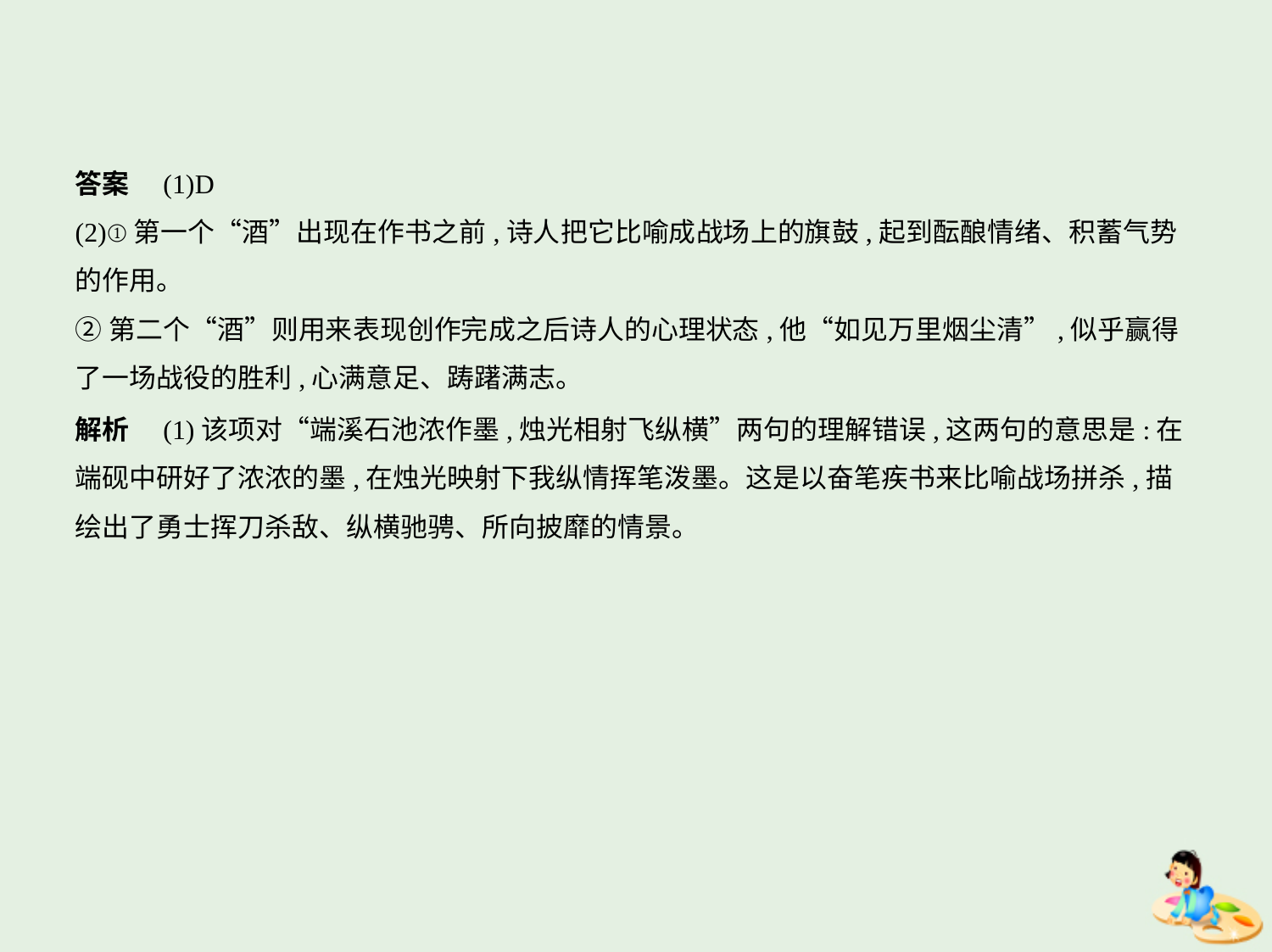

答案　(1)D
(2)①第一个“酒”出现在作书之前,诗人把它比喻成战场上的旗鼓,起到酝酿情绪、积蓄气势
的作用。
②第二个“酒”则用来表现创作完成之后诗人的心理状态,他“如见万里烟尘清”,似乎赢得
了一场战役的胜利,心满意足、踌躇满志。
解析　(1)该项对“端溪石池浓作墨,烛光相射飞纵横”两句的理解错误,这两句的意思是:在
端砚中研好了浓浓的墨,在烛光映射下我纵情挥笔泼墨。这是以奋笔疾书来比喻战场拼杀,描
绘出了勇士挥刀杀敌、纵横驰骋、所向披靡的情景。